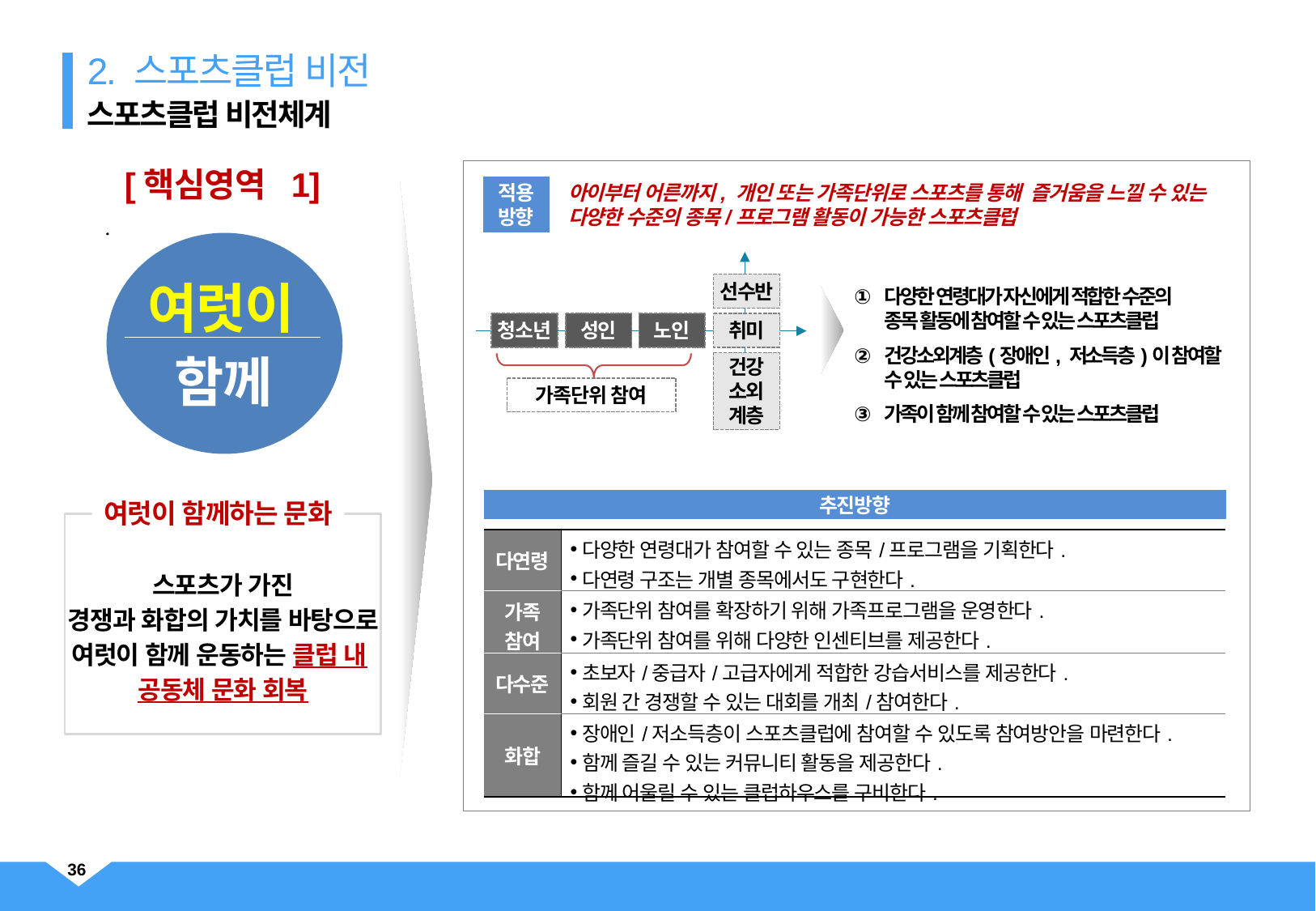

2. 스포츠클럽 비전
스포츠클럽 비전체계
[핵심영역  1]

아이부터 어른까지, 개인 또는 가족단위로 스포츠를 통해  즐거움을 느낄 수 있는 다양한 수준의 종목/프로그램 활동이 가능한 스포츠클럽
적용 방향

여럿이
선수반
다양한 연령대가 자신에게 적합한 수준의
종목 활동에 참여할 수 있는 스포츠클럽
건강소외계층(장애인, 저소득층)이 참여할
수 있는 스포츠클럽
가족이 함께 참여할 수 있는 스포츠클럽
취미
청소년
성인
노인

함께
건강
소외
계층
가족단위 참여

여럿이 함께하는 문화
추진방향
스포츠가 가진
경쟁과 화합의 가치를 바탕으로 여럿이 함께 운동하는 클럽 내
공동체 문화 회복
| 다연령 | 다양한 연령대가 참여할 수 있는 종목/프로그램을 기획한다. 다연령 구조는 개별 종목에서도 구현한다. |
| --- | --- |
| 가족 참여 | 가족단위 참여를 확장하기 위해 가족프로그램을 운영한다. 가족단위 참여를 위해 다양한 인센티브를 제공한다. |
| 다수준 | 초보자/중급자/고급자에게 적합한 강습서비스를 제공한다. 회원 간 경쟁할 수 있는 대회를 개최/참여한다. |
| 화합 | 장애인/저소득층이 스포츠클럽에 참여할 수 있도록 참여방안을 마련한다. 함께 즐길 수 있는 커뮤니티 활동을 제공한다. 함께 어울릴 수 있는 클럽하우스를 구비한다. |